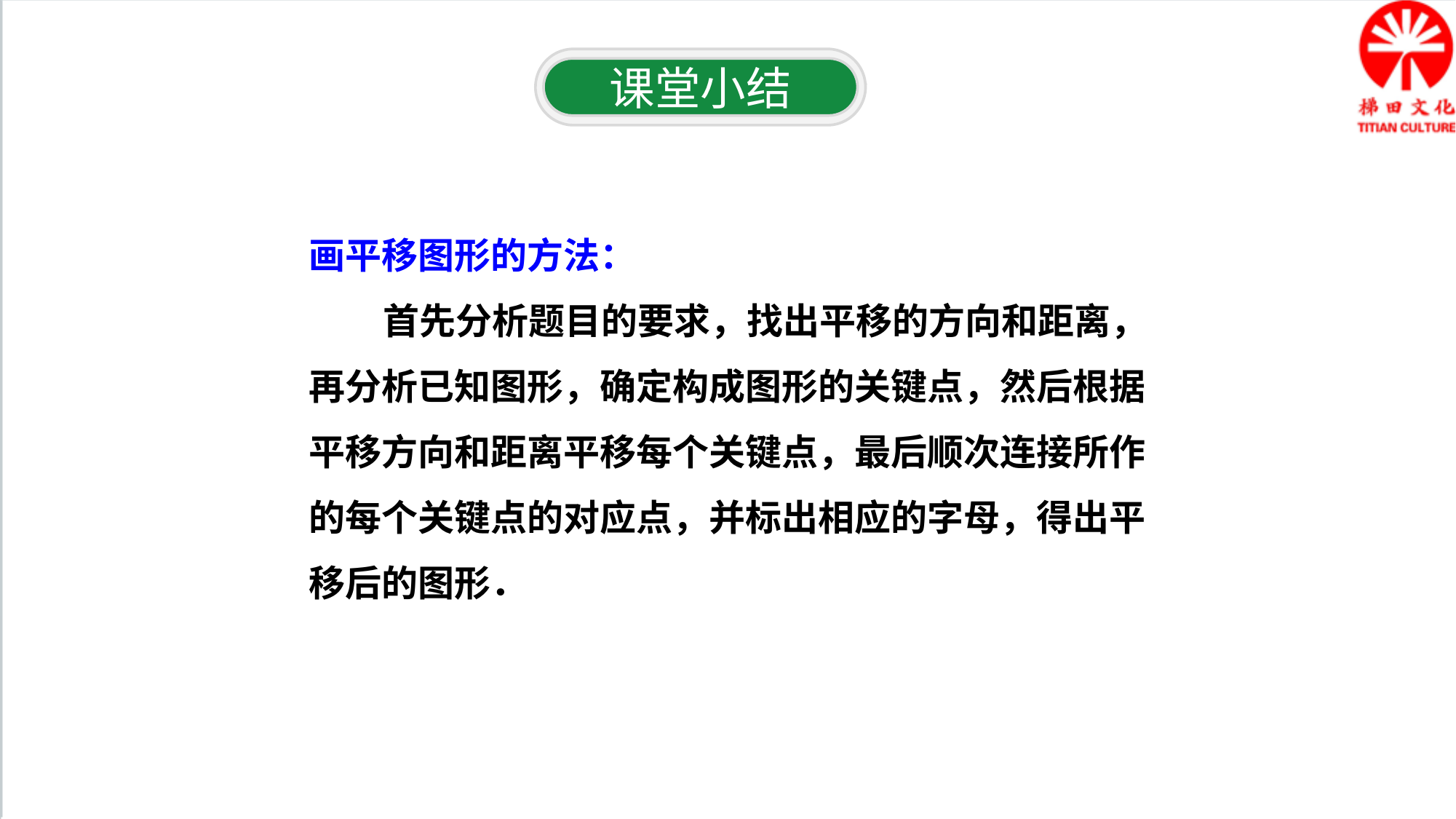

课堂小结
画平移图形的方法：
        首先分析题目的要求，找出平移的方向和距离，
再分析已知图形，确定构成图形的关键点，然后根据
平移方向和距离平移每个关键点，最后顺次连接所作
的每个关键点的对应点，并标出相应的字母，得出平
移后的图形．